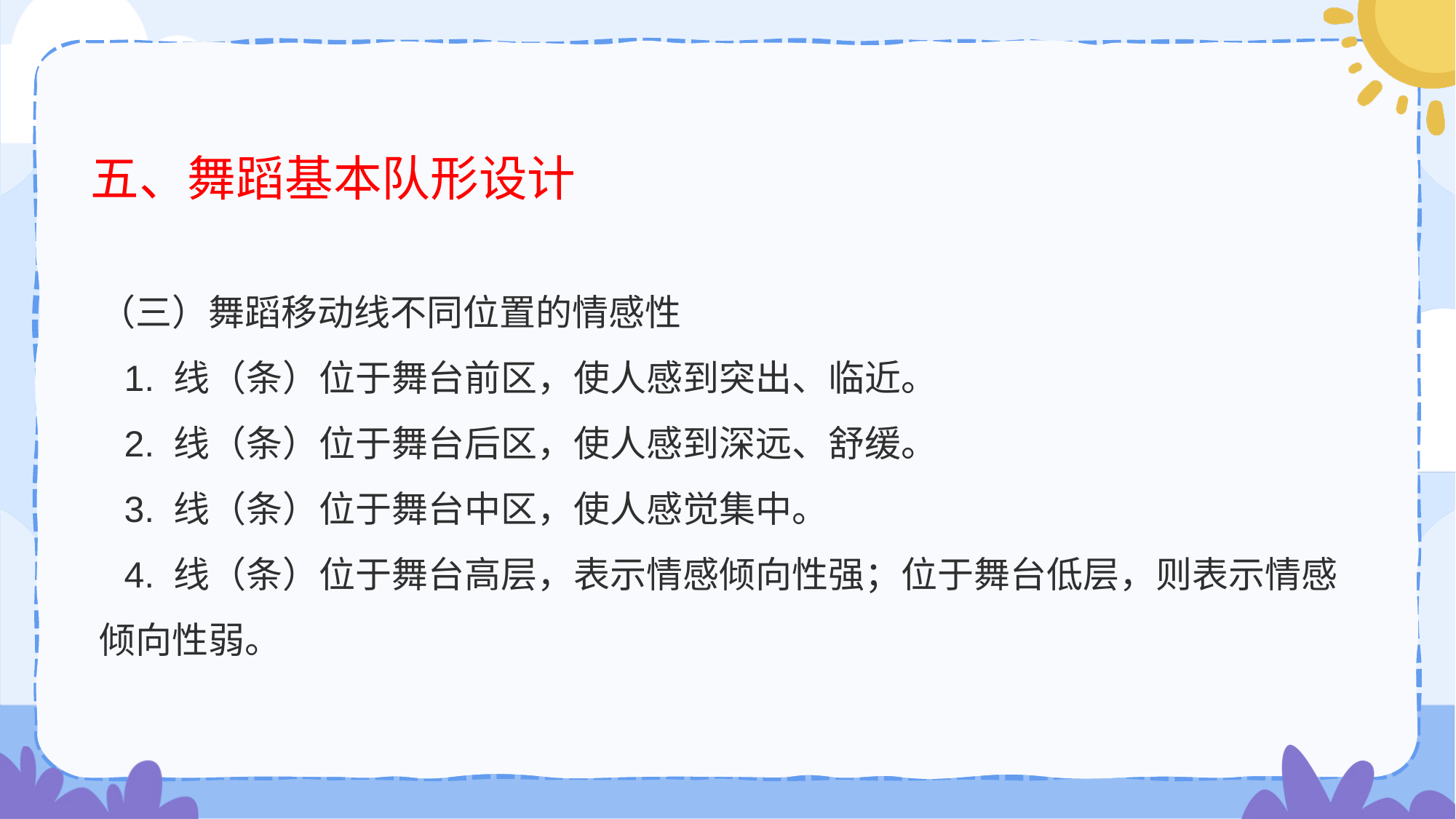

# 五、舞蹈基本队形设计
（三）舞蹈移动线不同位置的情感性
  1. 线（条）位于舞台前区，使人感到突出、临近。
  2. 线（条）位于舞台后区，使人感到深远、舒缓。
  3. 线（条）位于舞台中区，使人感觉集中。
  4. 线（条）位于舞台高层，表示情感倾向性强；位于舞台低层，则表示情感倾向性弱。